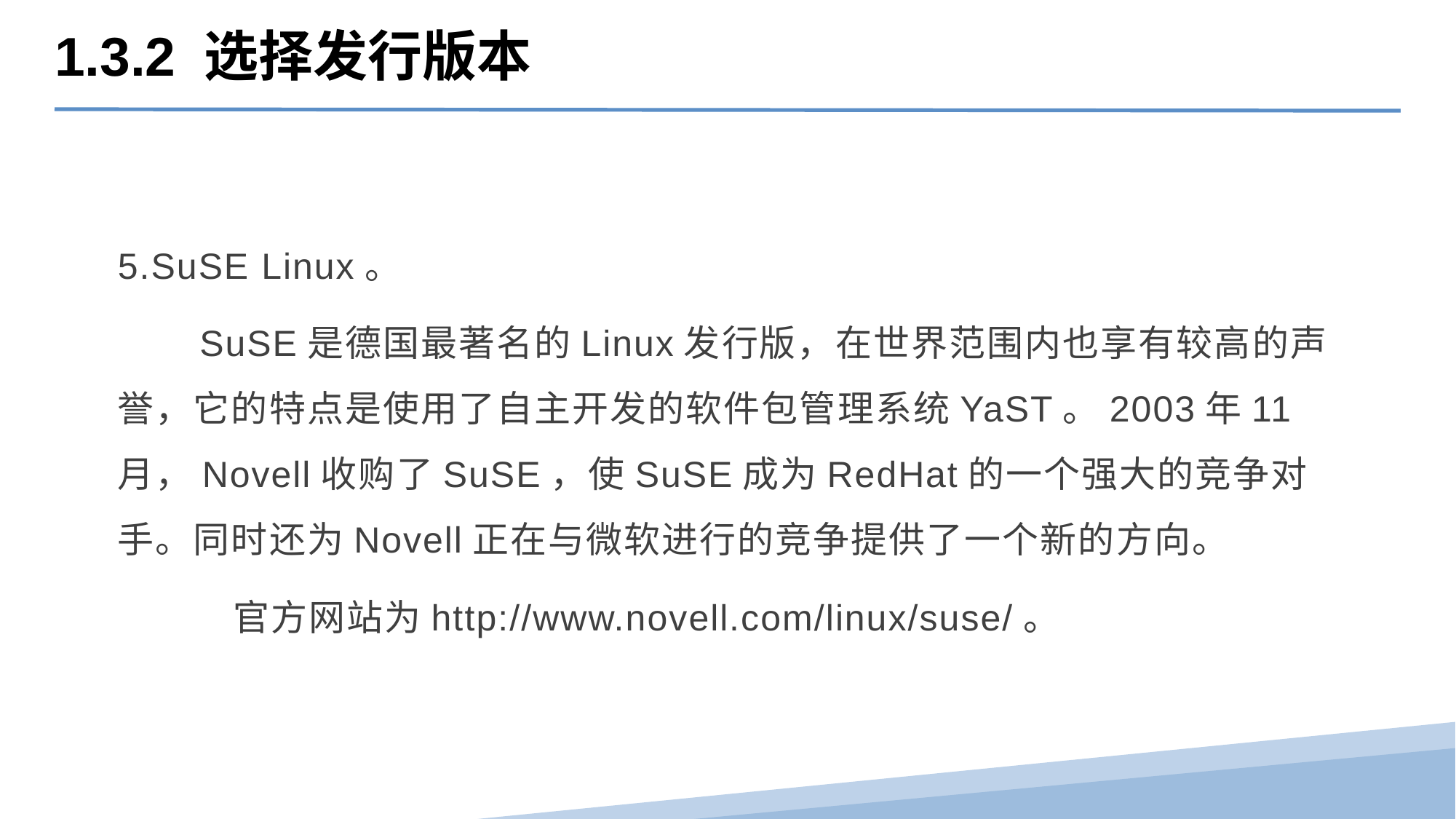

1.3.2 选择发行版本
5.SuSE Linux。
       SuSE是德国最著名的Linux发行版，在世界范围内也享有较高的声誉，它的特点是使用了自主开发的软件包管理系统YaST。2003年11月，Novell收购了SuSE，使SuSE成为RedHat的一个强大的竞争对手。同时还为Novell正在与微软进行的竞争提供了一个新的方向。
           官方网站为http://www.novell.com/linux/suse/。